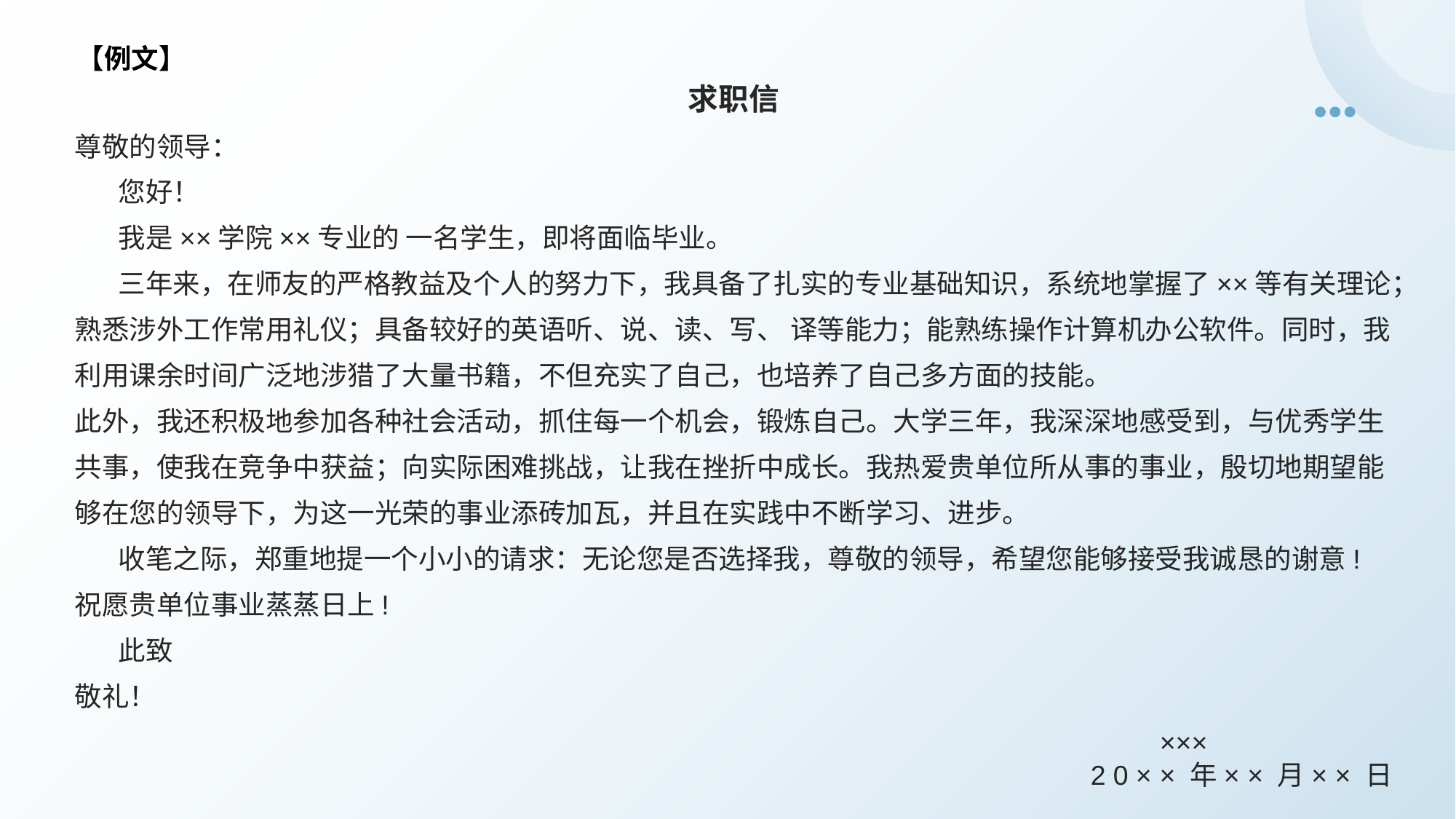

【例文】
求职信
尊敬的领导：
      您好！
      我是××学院××专业的 一名学生，即将面临毕业。
      三年来，在师友的严格教益及个人的努力下，我具备了扎实的专业基础知识，系统地掌握了××等有关理论；熟悉涉外工作常用礼仪；具备较好的英语听、说、读、写、 译等能力；能熟练操作计算机办公软件。同时，我利用课余时间广泛地涉猎了大量书籍，不但充实了自己，也培养了自己多方面的技能。
此外，我还积极地参加各种社会活动，抓住每一个机会，锻炼自己。大学三年，我深深地感受到，与优秀学生共事，使我在竞争中获益；向实际困难挑战，让我在挫折中成长。我热爱贵单位所从事的事业，殷切地期望能够在您的领导下，为这一光荣的事业添砖加瓦，并且在实践中不断学习、进步。
      收笔之际，郑重地提一个小小的请求：无论您是否选择我，尊敬的领导，希望您能够接受我诚恳的谢意!
祝愿贵单位事业蒸蒸日上!
      此致
敬礼！
                                                                                                                                              ×××
2 0 × × 年× × 月× × 日